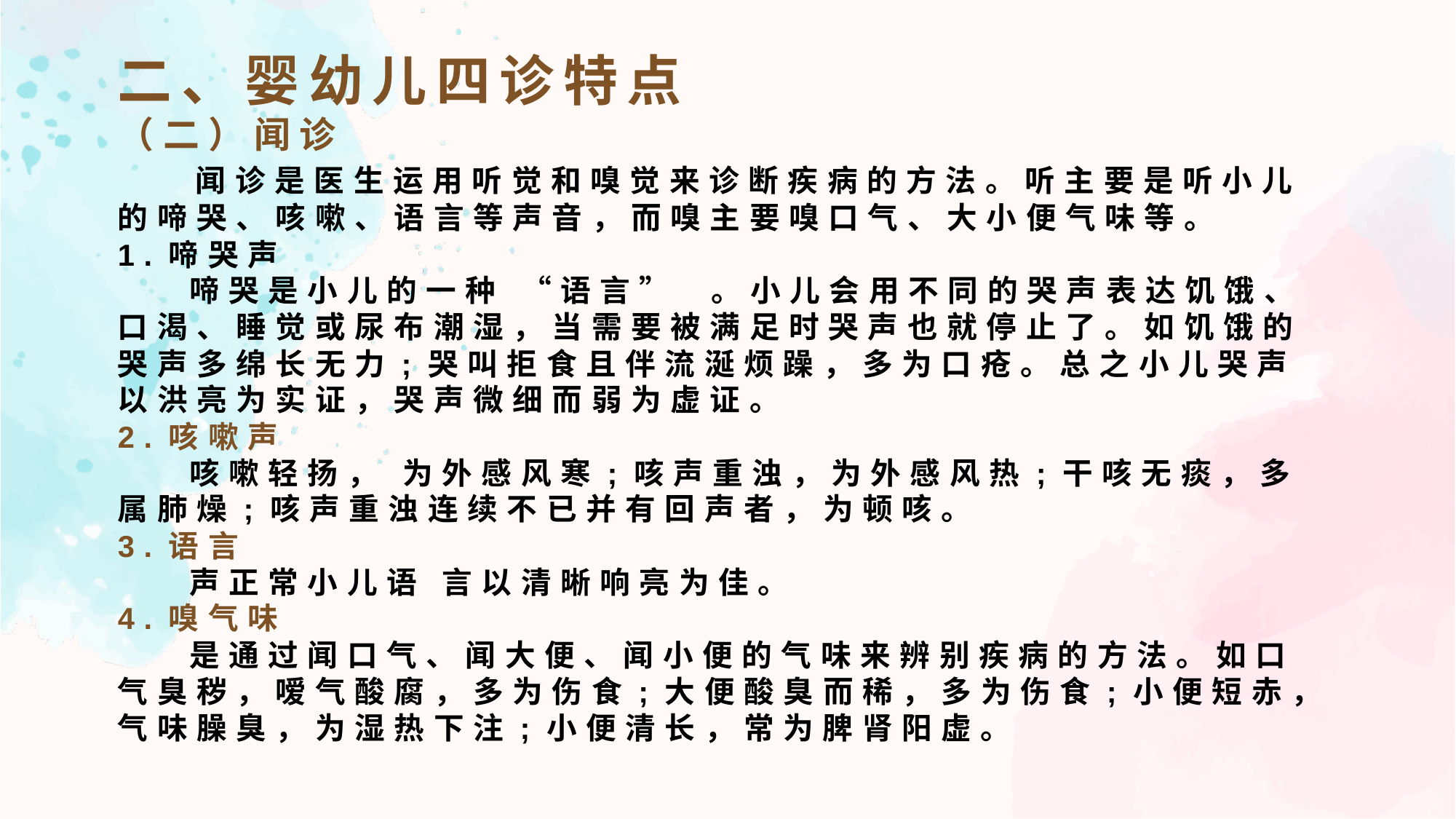

二、婴幼儿四诊特点
（二）闻诊
    闻诊是医生运用听觉和嗅觉来诊断疾病的方法。听主要是听小儿的啼哭、咳嗽、语言等声音，而嗅主要嗅口气、大小便气味等。
1.啼哭声
    啼哭是小儿的一种 “语言”  。小儿会用不同的哭声表达饥饿、口渴、睡觉或尿布潮湿，当需要被满足时哭声也就停止了。如饥饿的哭声多绵长无力;哭叫拒食且伴流涎烦躁，多为口疮。总之小儿哭声以洪亮为实证，哭声微细而弱为虚证。
2.咳嗽声
    咳嗽轻扬， 为外感风寒;咳声重浊，为外感风热;干咳无痰，多属肺燥;咳声重浊连续不已并有回声者，为顿咳。
3.语言
    声正常小儿语 言以清晰响亮为佳。
4.嗅气味
    是通过闻口气、闻大便、闻小便的气味来辨别疾病的方法。如口气臭秽，嗳气酸腐，多为伤食;大便酸臭而稀，多为伤食;小便短赤，气味臊臭，为湿热下注;小便清长，常为脾肾阳虚。